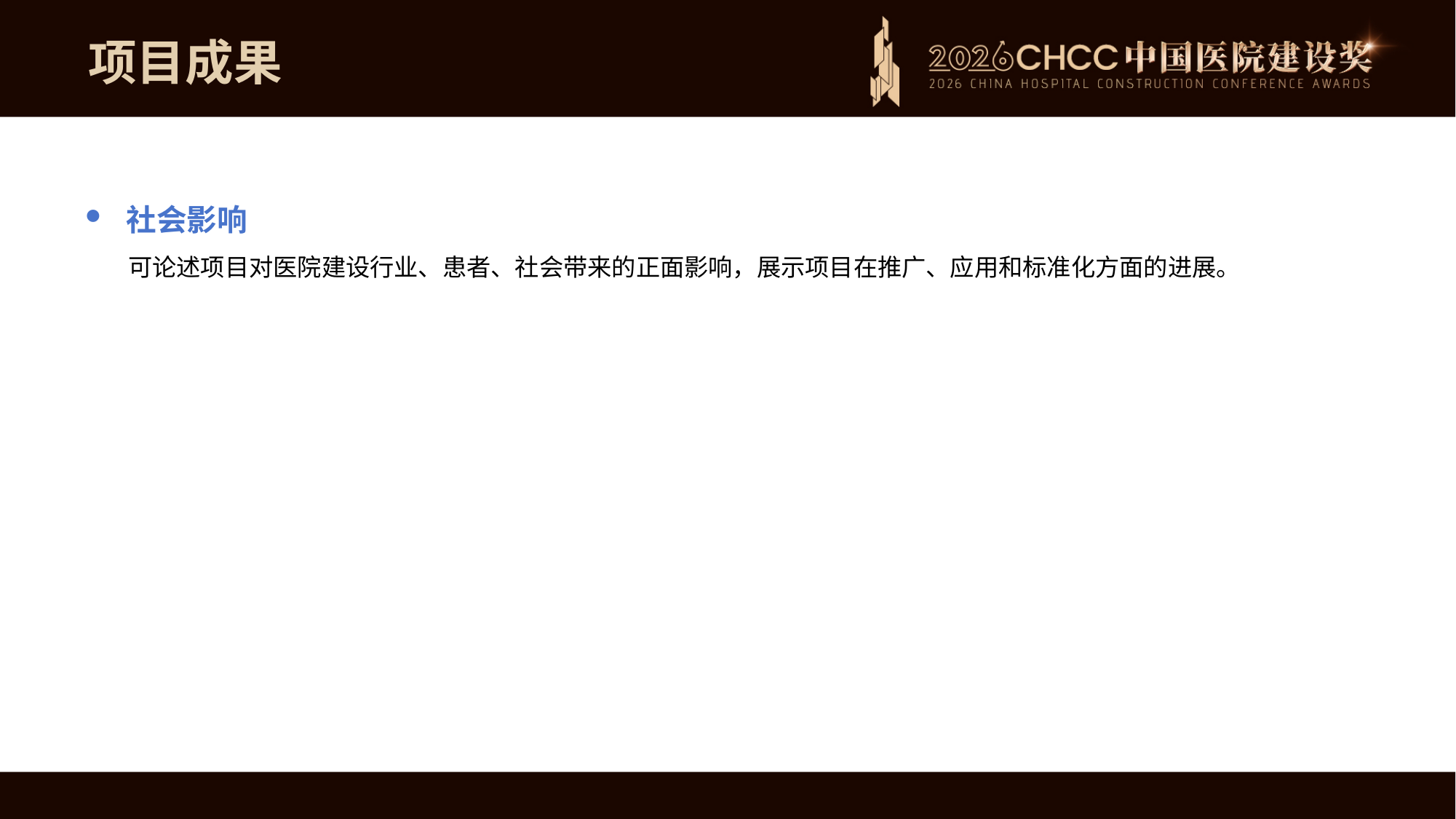

项目成果
社会影响
可论述项目对医院建设行业、患者、社会带来的正面影响，展示项目在推广、应用和标准化方面的进展。